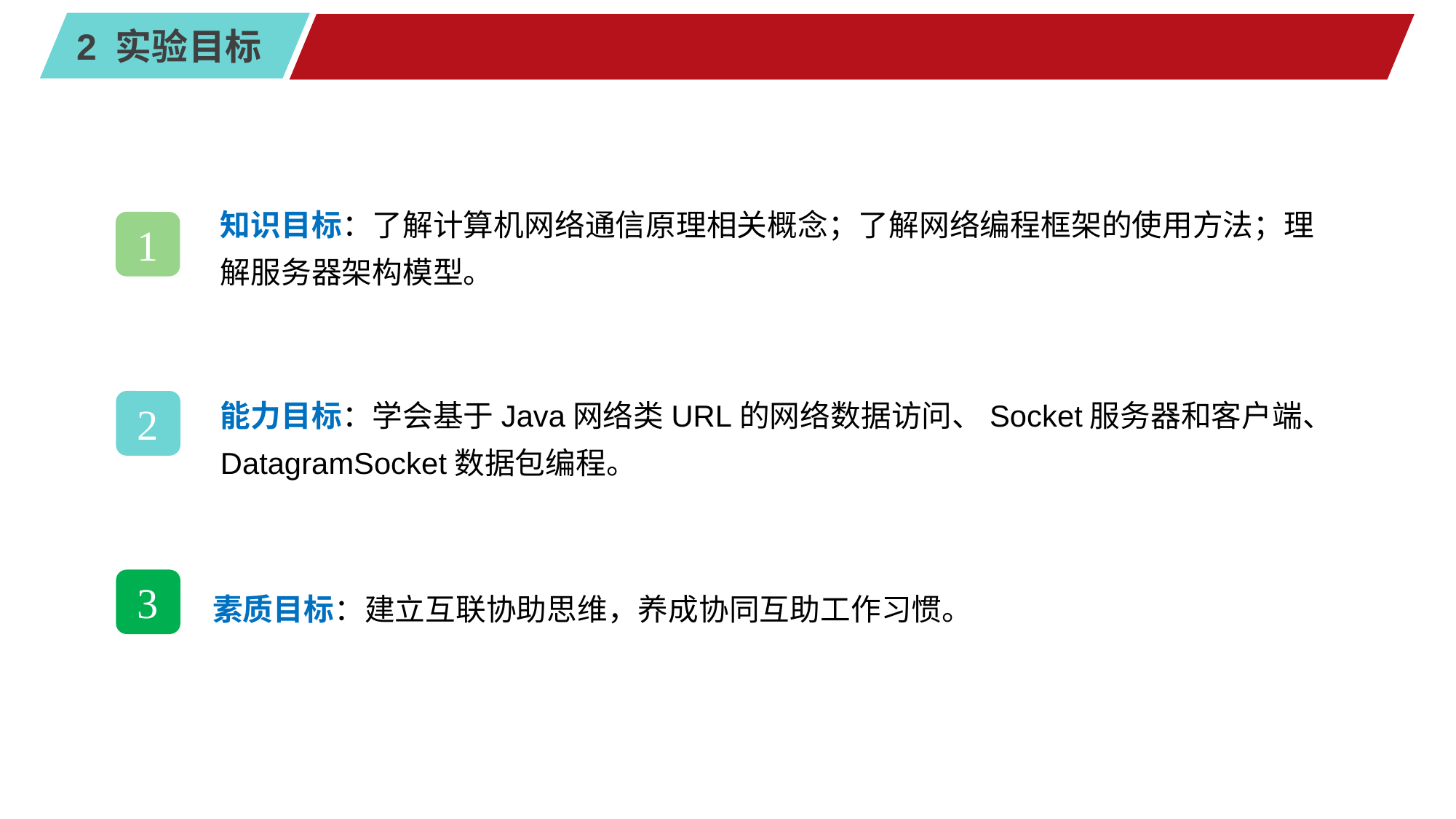

#
知识目标：了解计算机网络通信原理相关概念；了解网络编程框架的使用方法；理解服务器架构模型。
1
能力目标：学会基于Java网络类URL的网络数据访问、Socket服务器和客户端、DatagramSocket数据包编程。
2
3
素质目标：建立互联协助思维，养成协同互助工作习惯。